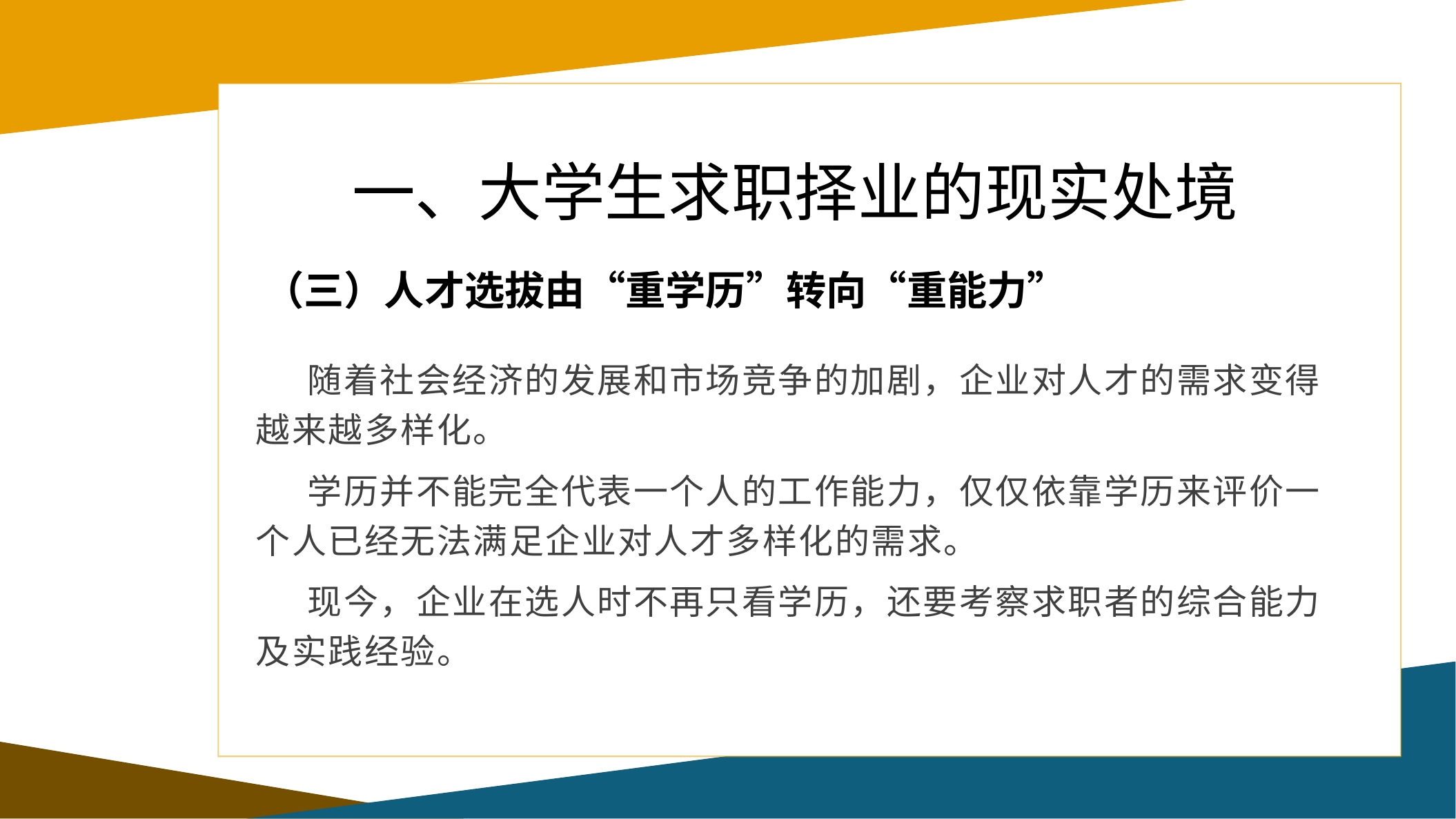

一、大学生求职择业的现实处境
（三）人才选拔由“重学历”转向“重能力”
随着社会经济的发展和市场竞争的加剧，企业对人才的需求变得越来越多样化。
学历并不能完全代表一个人的工作能力，仅仅依靠学历来评价一个人已经无法满足企业对人才多样化的需求。
现今，企业在选人时不再只看学历，还要考察求职者的综合能力及实践经验。